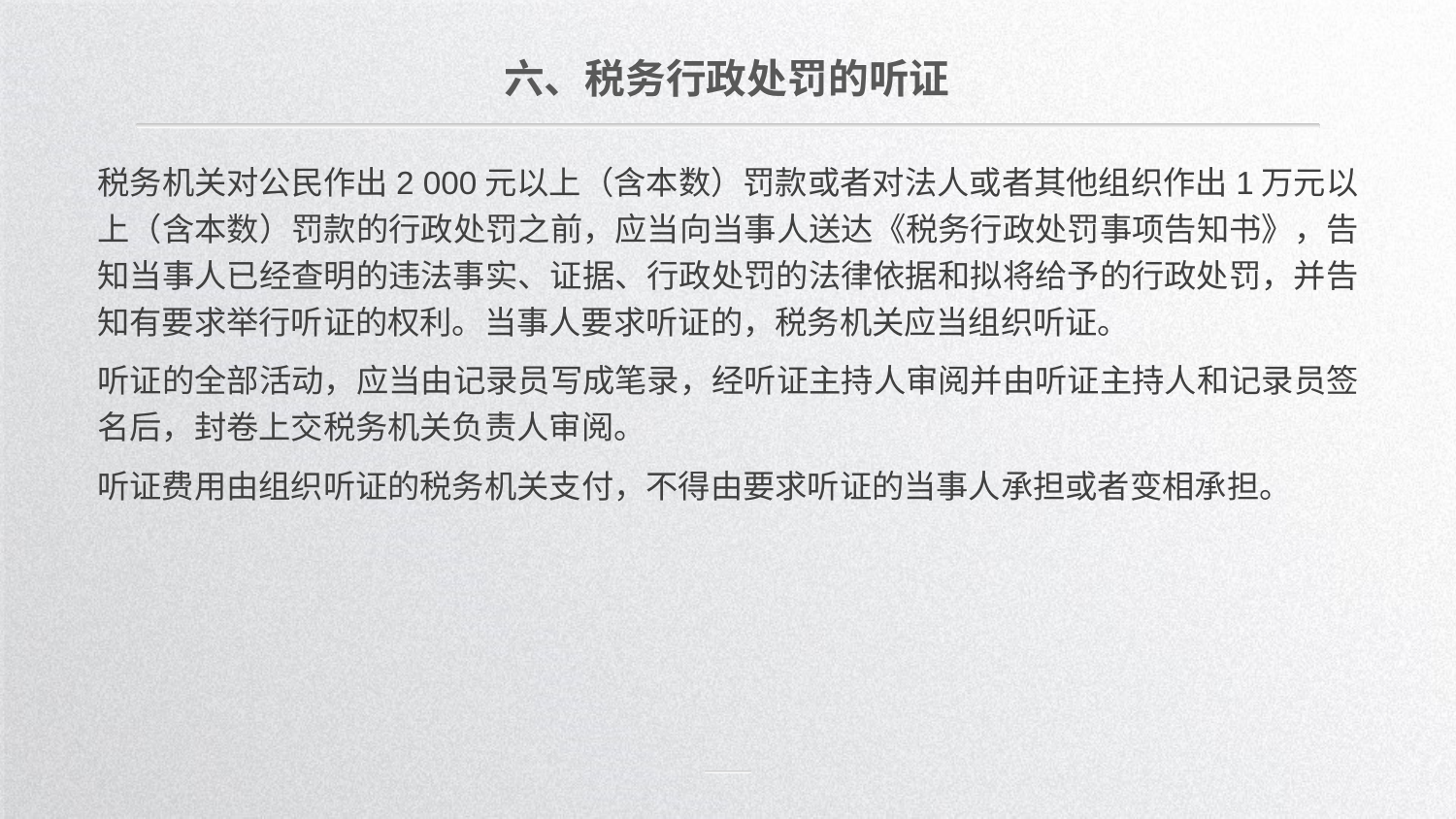

六、税务行政处罚的听证
税务机关对公民作出2 000元以上（含本数）罚款或者对法人或者其他组织作出1万元以上（含本数）罚款的行政处罚之前，应当向当事人送达《税务行政处罚事项告知书》，告知当事人已经查明的违法事实、证据、行政处罚的法律依据和拟将给予的行政处罚，并告知有要求举行听证的权利。当事人要求听证的，税务机关应当组织听证。
听证的全部活动，应当由记录员写成笔录，经听证主持人审阅并由听证主持人和记录员签名后，封卷上交税务机关负责人审阅。
听证费用由组织听证的税务机关支付，不得由要求听证的当事人承担或者变相承担。